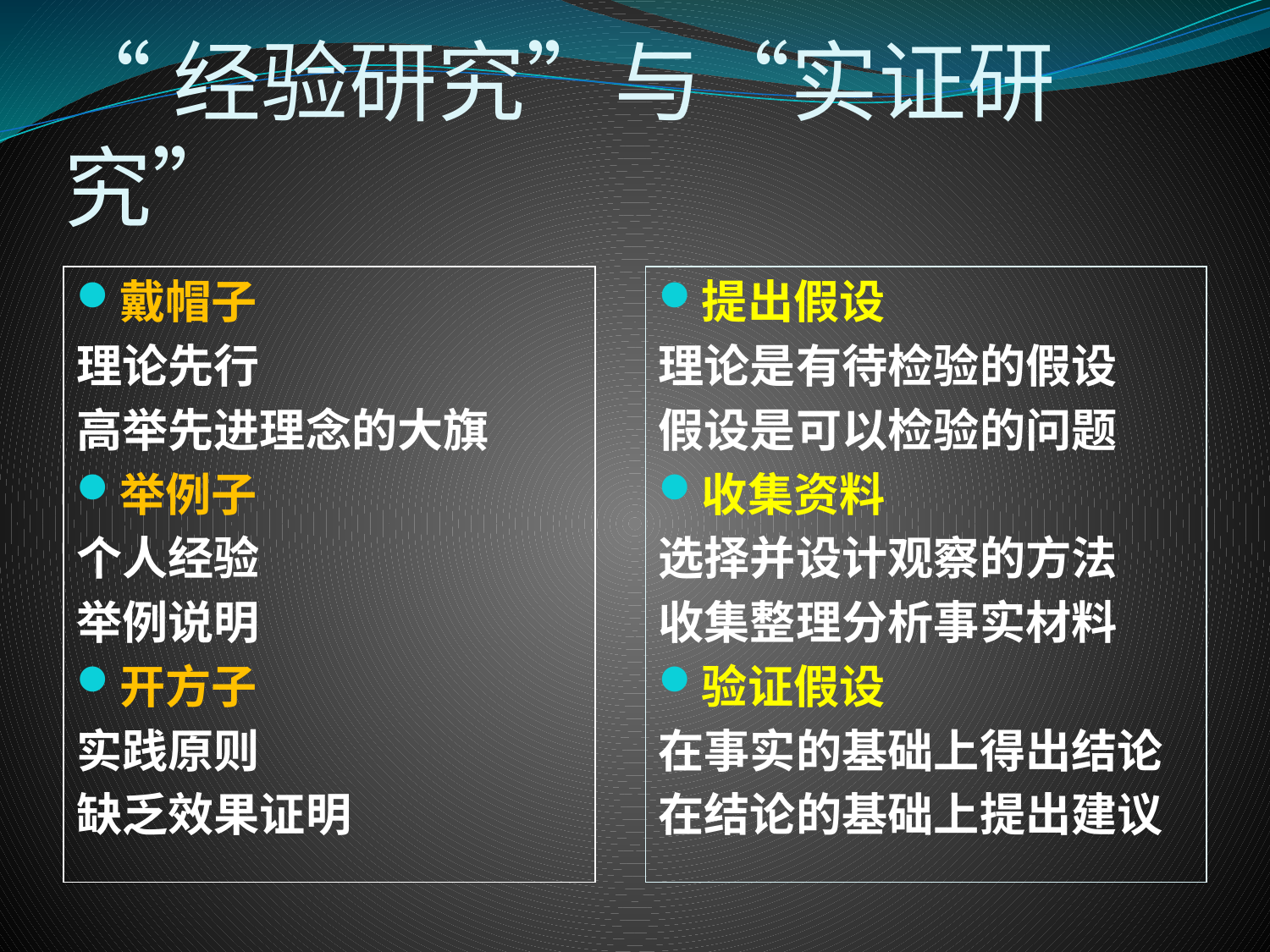

# “经验研究”与“实证研究”
戴帽子
理论先行
高举先进理念的大旗
举例子
个人经验
举例说明
开方子
实践原则
缺乏效果证明
提出假设
理论是有待检验的假设
假设是可以检验的问题
收集资料
选择并设计观察的方法
收集整理分析事实材料
验证假设
在事实的基础上得出结论
在结论的基础上提出建议